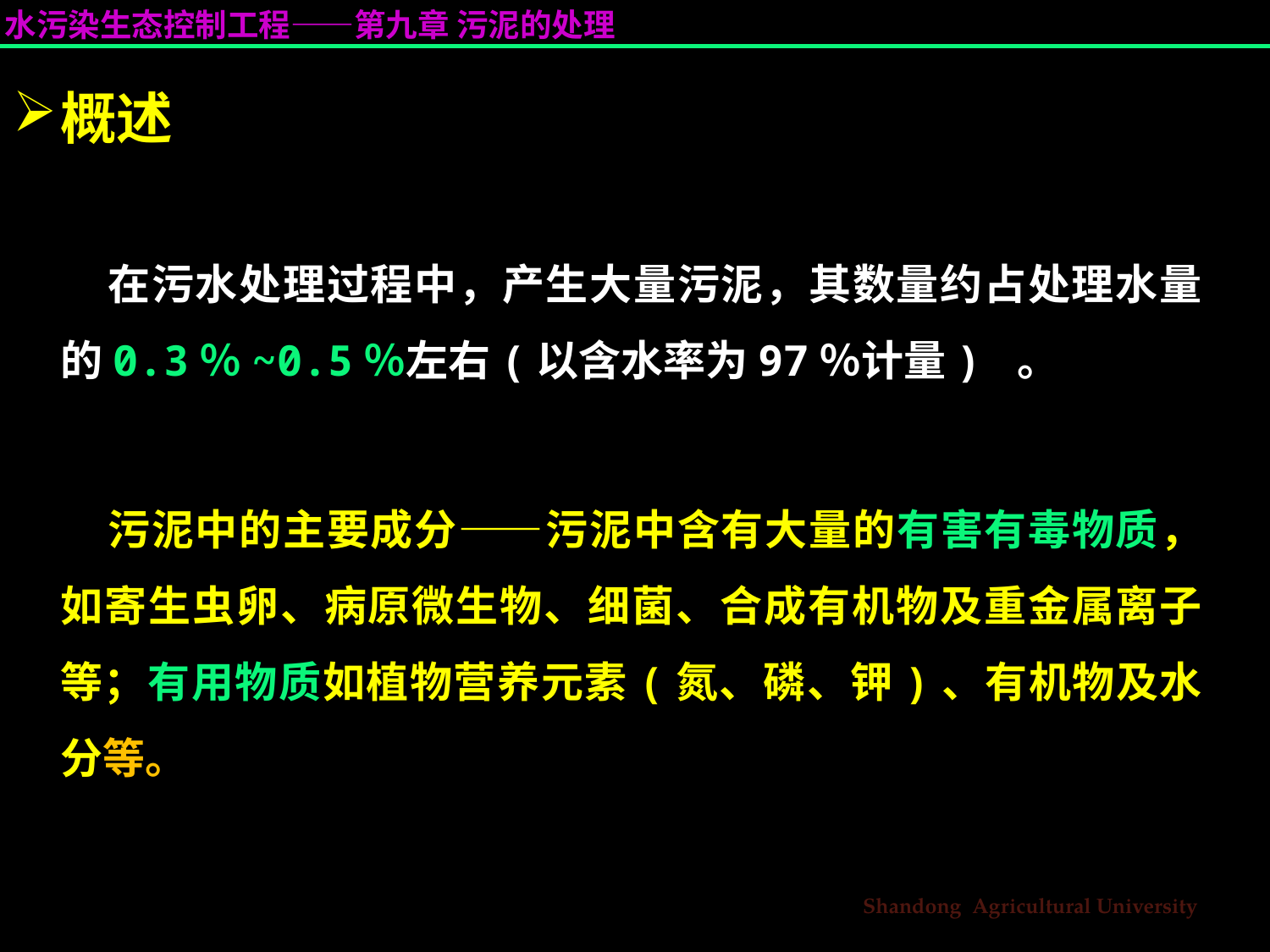

概述

在污水处理过程中，产生大量污泥，其数量约占处理水量的0.3％~0.5％左右(以含水率为97％计量) 。

污泥中的主要成分——污泥中含有大量的有害有毒物质，如寄生虫卵、病原微生物、细菌、合成有机物及重金属离子等；有用物质如植物营养元素(氮、磷、钾)、有机物及水分等。